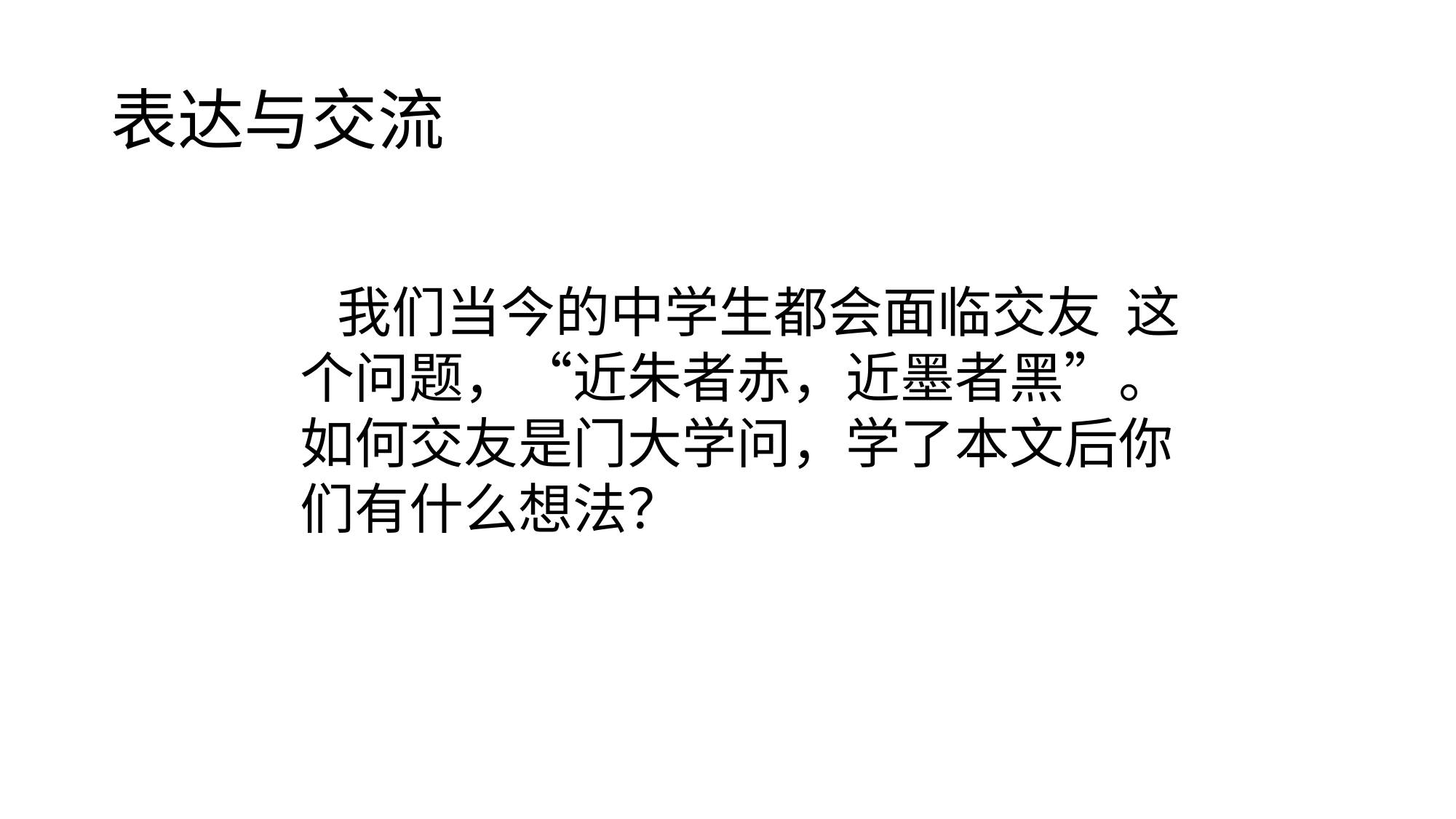

# 表达与交流
  我们当今的中学生都会面临交友  这个问题，“近朱者赤，近墨者黑”。如何交友是门大学问，学了本文后你们有什么想法？